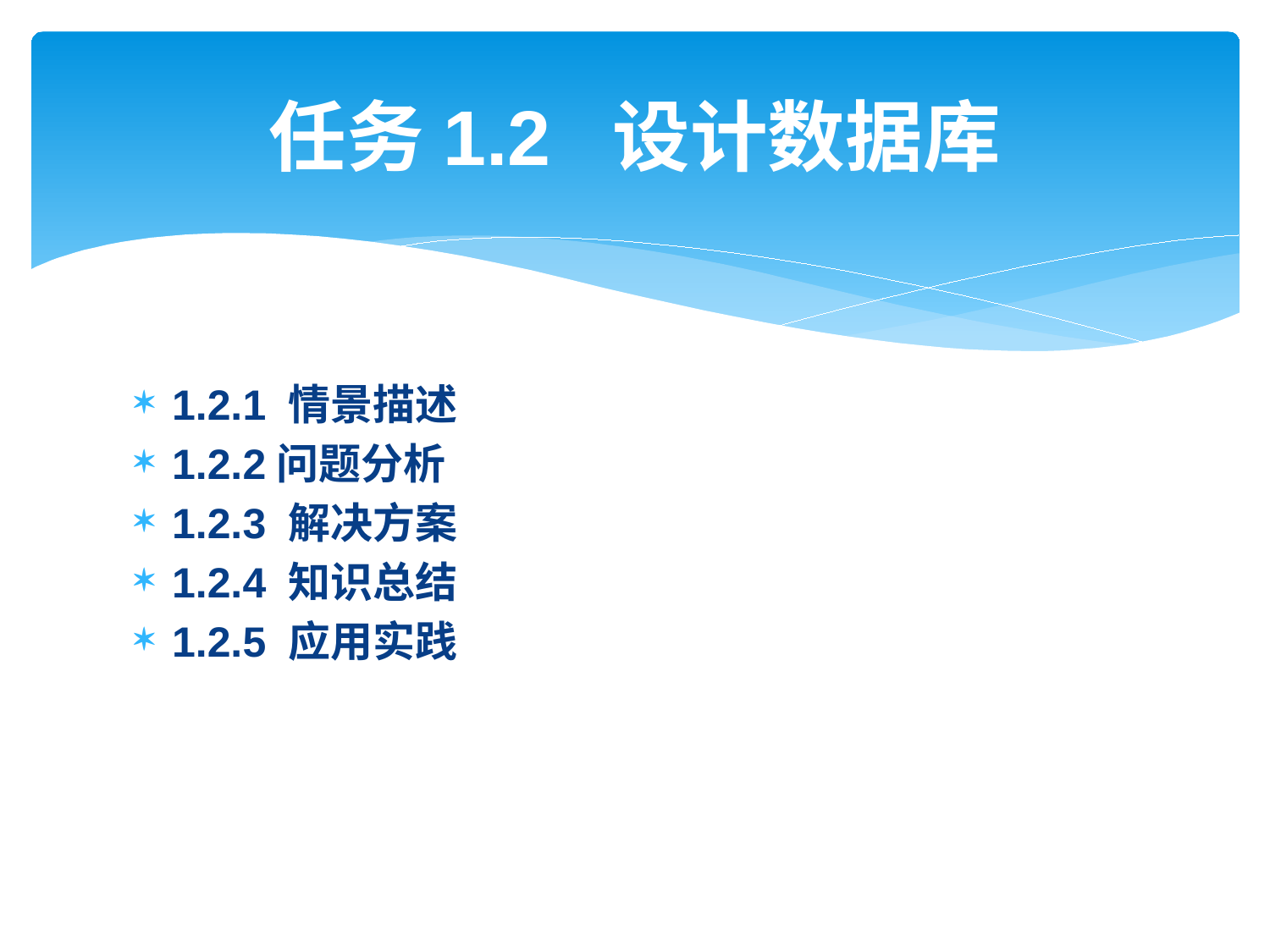

# 任务1.2  设计数据库
1.2.1 情景描述
1.2.2问题分析
1.2.3 解决方案
1.2.4 知识总结
1.2.5 应用实践